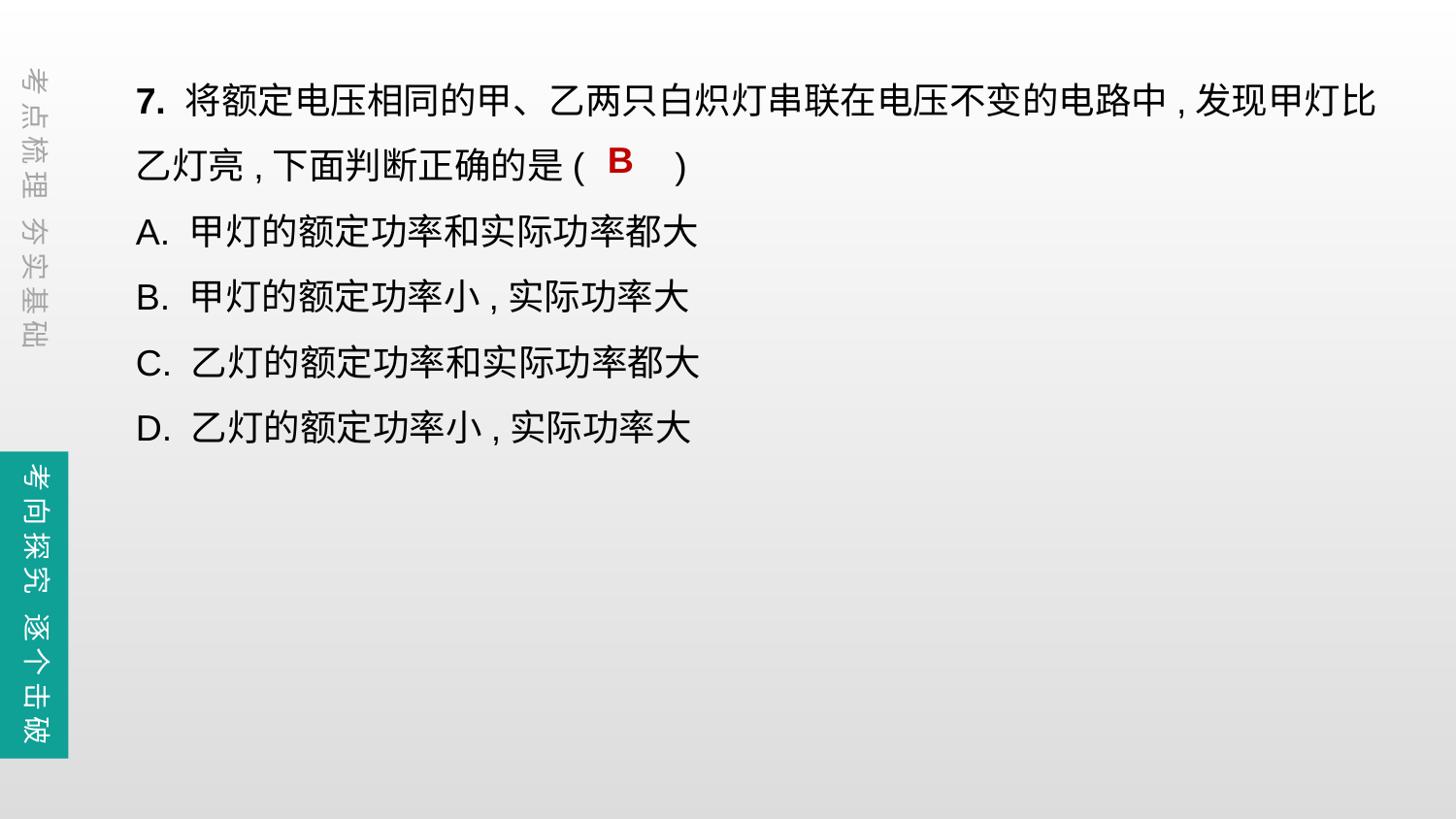

7. 将额定电压相同的甲、乙两只白炽灯串联在电压不变的电路中,发现甲灯比乙灯亮,下面判断正确的是	(　　)
A. 甲灯的额定功率和实际功率都大
B. 甲灯的额定功率小,实际功率大
C. 乙灯的额定功率和实际功率都大
D. 乙灯的额定功率小,实际功率大
考点梳理 夯实基础
B

考向探究 逐个击破